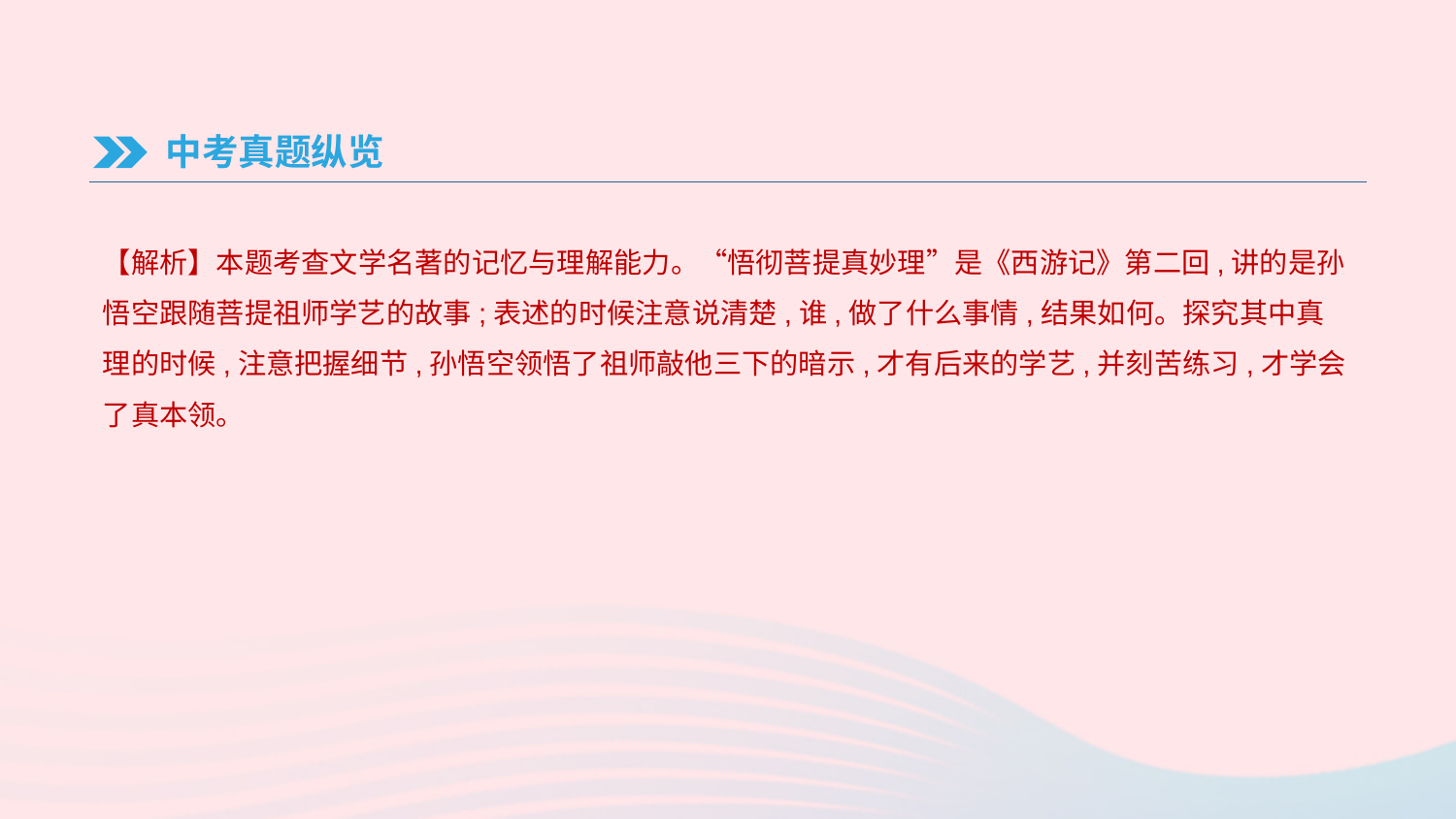

中考真题纵览

【解析】本题考查文学名著的记忆与理解能力。“悟彻菩提真妙理”是《西游记》第二回,讲的是孙悟空跟随菩提祖师学艺的故事;表述的时候注意说清楚,谁,做了什么事情,结果如何。探究其中真理的时候,注意把握细节,孙悟空领悟了祖师敲他三下的暗示,才有后来的学艺,并刻苦练习,才学会了真本领。